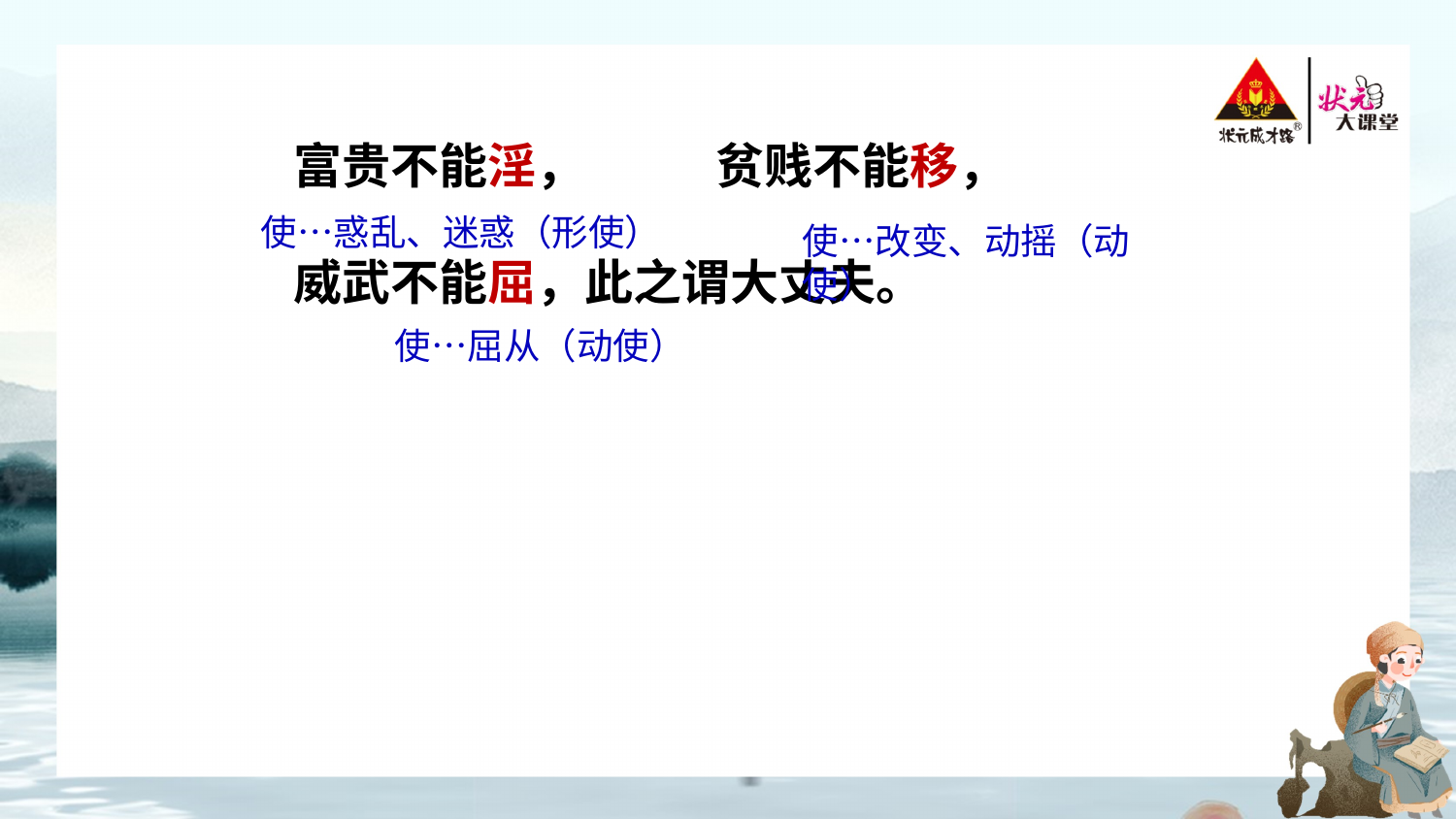

富贵不能淫，            贫贱不能移，

威武不能屈，此之谓大丈夫。

使…惑乱、迷惑（形使）
使…改变、动摇（动使）
 使…屈从（动使）